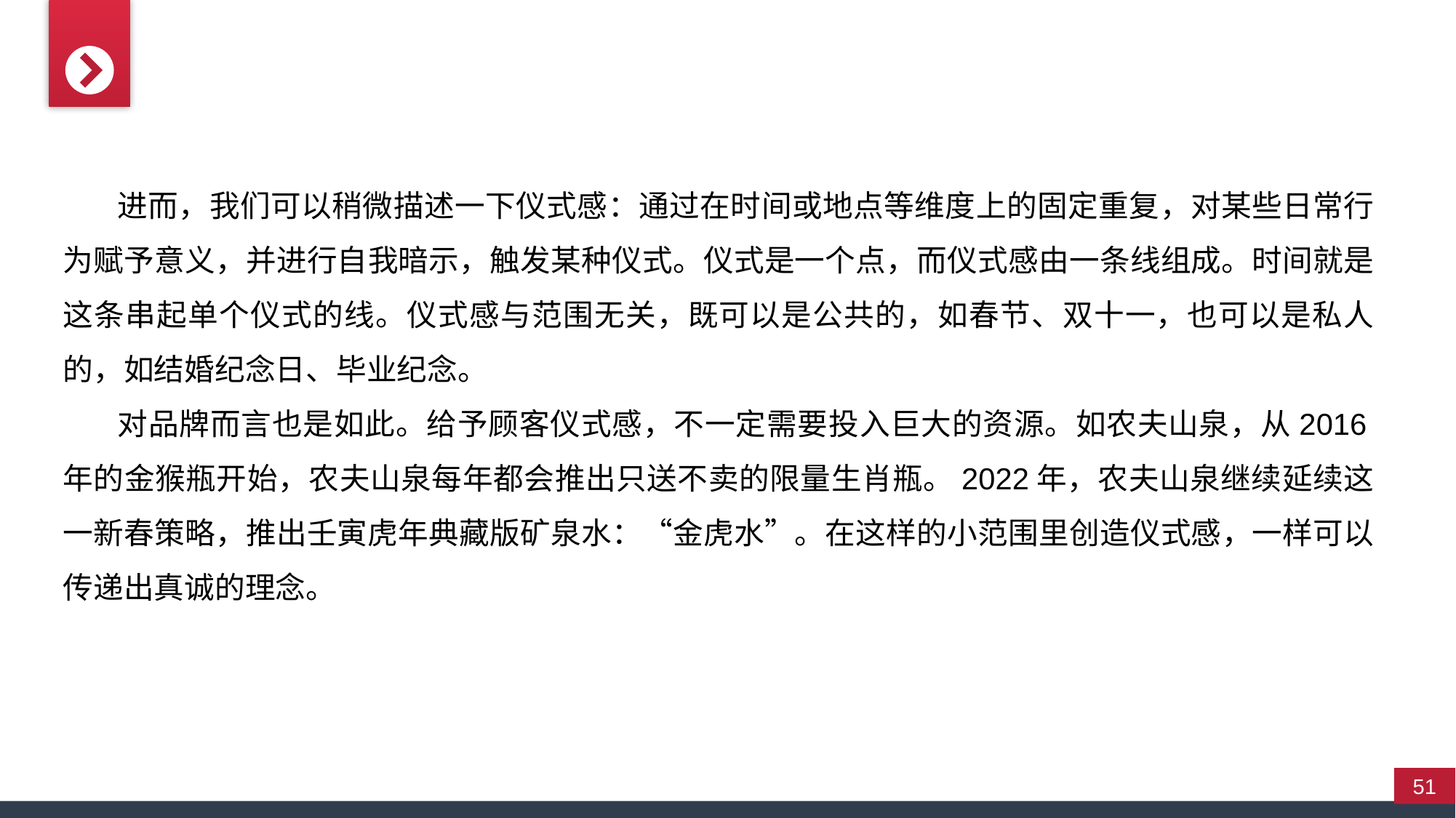

进而，我们可以稍微描述一下仪式感：通过在时间或地点等维度上的固定重复，对某些日常行为赋予意义，并进行自我暗示，触发某种仪式。仪式是一个点，而仪式感由一条线组成。时间就是这条串起单个仪式的线。仪式感与范围无关，既可以是公共的，如春节、双十一，也可以是私人的，如结婚纪念日、毕业纪念。
对品牌而言也是如此。给予顾客仪式感，不一定需要投入巨大的资源。如农夫山泉，从2016年的金猴瓶开始，农夫山泉每年都会推出只送不卖的限量生肖瓶。2022年，农夫山泉继续延续这一新春策略，推出壬寅虎年典藏版矿泉水：“金虎水”。在这样的小范围里创造仪式感，⼀样可以传递出真诚的理念。